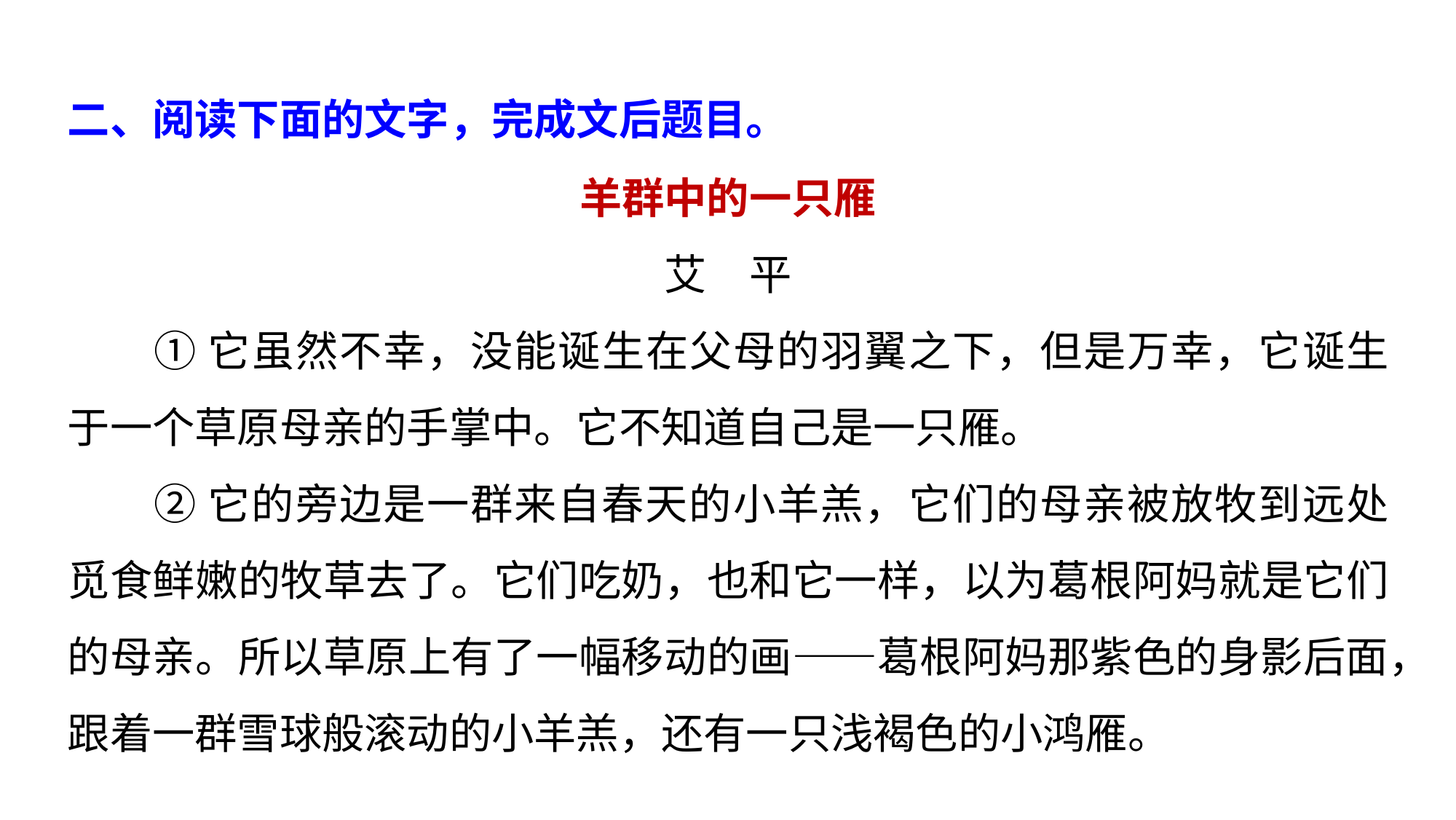

二、阅读下面的文字，完成文后题目。
羊群中的一只雁
艾　平
①它虽然不幸，没能诞生在父母的羽翼之下，但是万幸，它诞生于一个草原母亲的手掌中。它不知道自己是一只雁。
②它的旁边是一群来自春天的小羊羔，它们的母亲被放牧到远处觅食鲜嫩的牧草去了。它们吃奶，也和它一样，以为葛根阿妈就是它们的母亲。所以草原上有了一幅移动的画——葛根阿妈那紫色的身影后面，跟着一群雪球般滚动的小羊羔，还有一只浅褐色的小鸿雁。